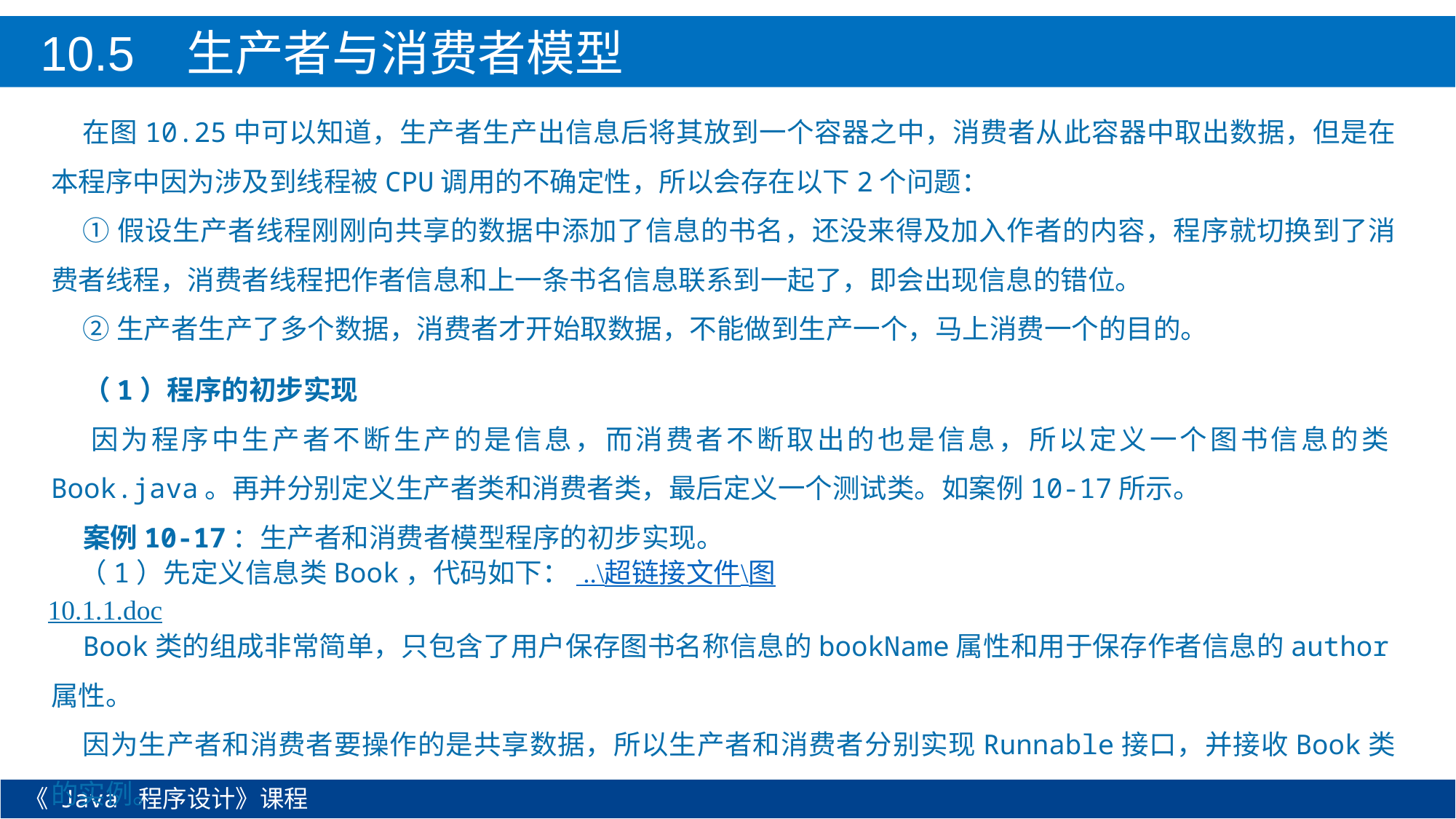

10.5   生产者与消费者模型
在图10.25中可以知道，生产者生产出信息后将其放到一个容器之中，消费者从此容器中取出数据，但是在本程序中因为涉及到线程被CPU调用的不确定性，所以会存在以下2个问题：
①假设生产者线程刚刚向共享的数据中添加了信息的书名，还没来得及加入作者的内容，程序就切换到了消费者线程，消费者线程把作者信息和上一条书名信息联系到一起了，即会出现信息的错位。
②生产者生产了多个数据，消费者才开始取数据，不能做到生产一个，马上消费一个的目的。
（1）程序的初步实现
因为程序中生产者不断生产的是信息，而消费者不断取出的也是信息，所以定义一个图书信息的类Book.java。再并分别定义生产者类和消费者类，最后定义一个测试类。如案例10-17所示。
案例10-17：生产者和消费者模型程序的初步实现。
（1）先定义信息类Book，代码如下： ..\超链接文件\图10.1.1.doc
Book类的组成非常简单，只包含了用户保存图书名称信息的bookName属性和用于保存作者信息的author属性。
因为生产者和消费者要操作的是共享数据，所以生产者和消费者分别实现Runnable接口，并接收Book类的实例。
（2）编写生产者类Producer，代码如下： ..\超链接文件\图10.1.1.doc
《 Java 程序设计》课程